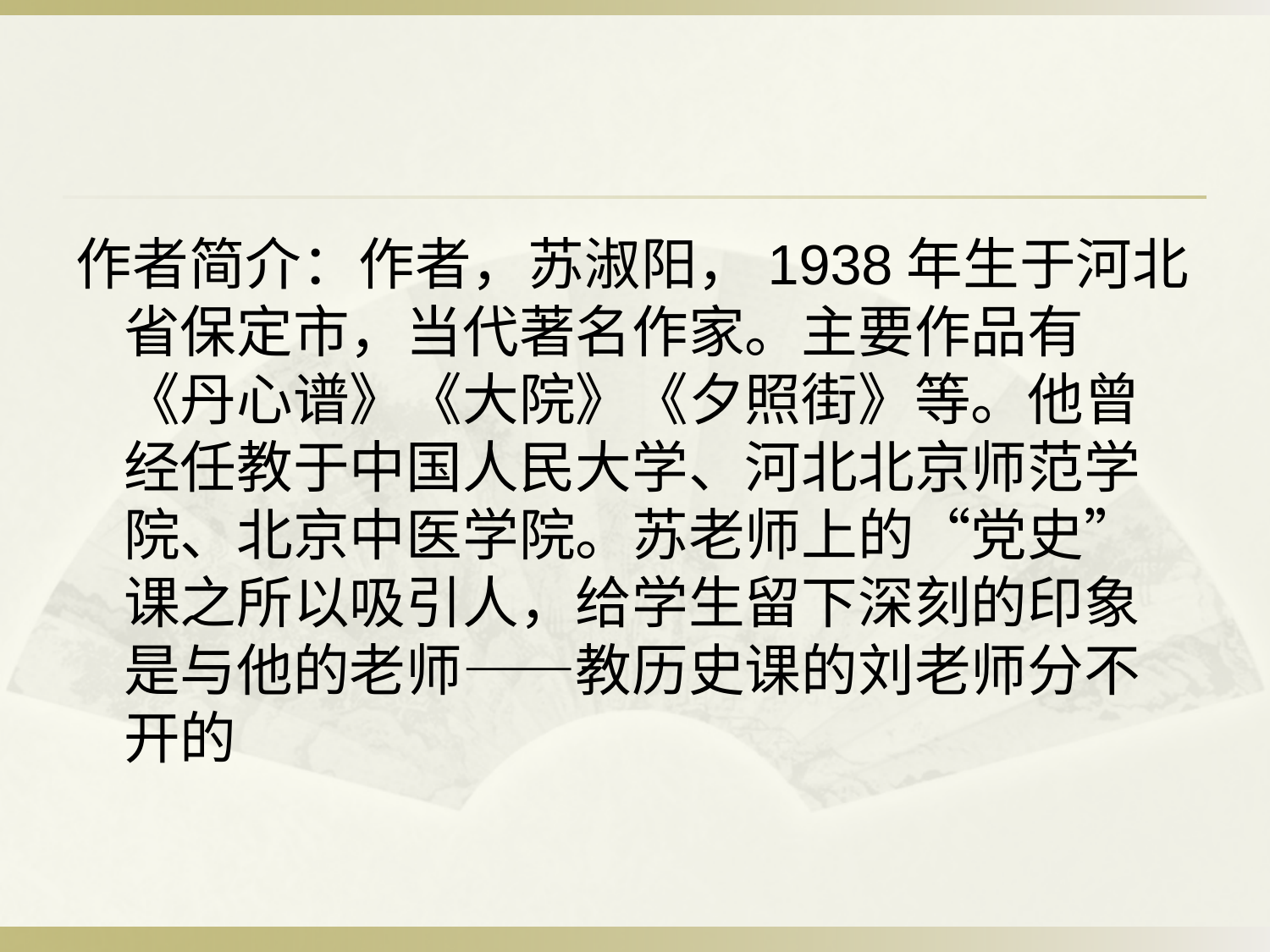

#
作者简介：作者，苏淑阳，1938年生于河北省保定市，当代著名作家。主要作品有    《丹心谱》《大院》《夕照街》等。他曾经任教于中国人民大学、河北北京师范学院、北京中医学院。苏老师上的“党史”课之所以吸引人，给学生留下深刻的印象是与他的老师——教历史课的刘老师分不开的